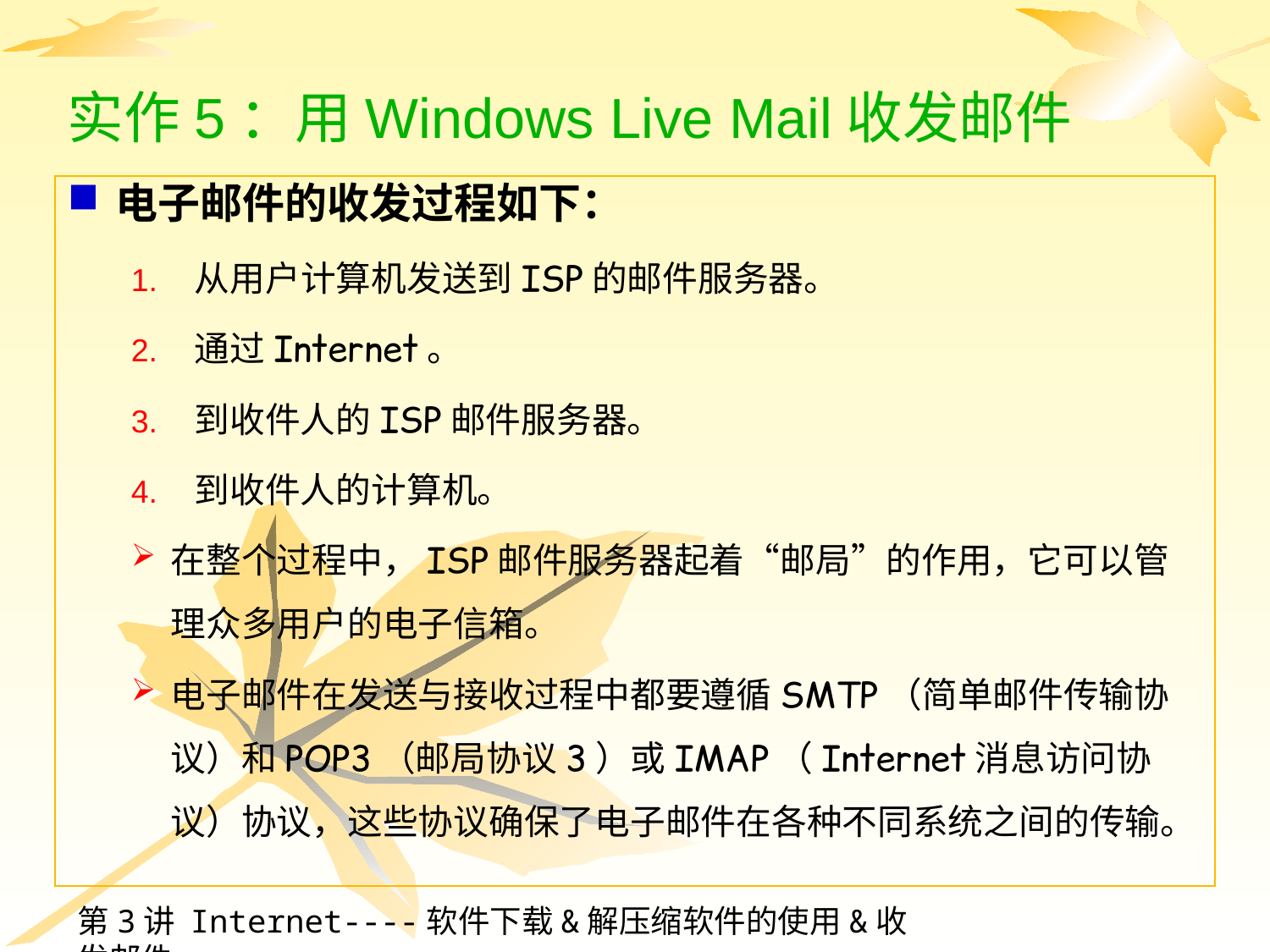

# 实作5：用Windows Live Mail收发邮件
电子邮件的收发过程如下：
从用户计算机发送到ISP的邮件服务器。
通过Internet。
到收件人的ISP邮件服务器。
到收件人的计算机。
在整个过程中，ISP邮件服务器起着“邮局”的作用，它可以管理众多用户的电子信箱。
电子邮件在发送与接收过程中都要遵循SMTP（简单邮件传输协议）和POP3（邮局协议3）或IMAP（Internet消息访问协议）协议，这些协议确保了电子邮件在各种不同系统之间的传输。